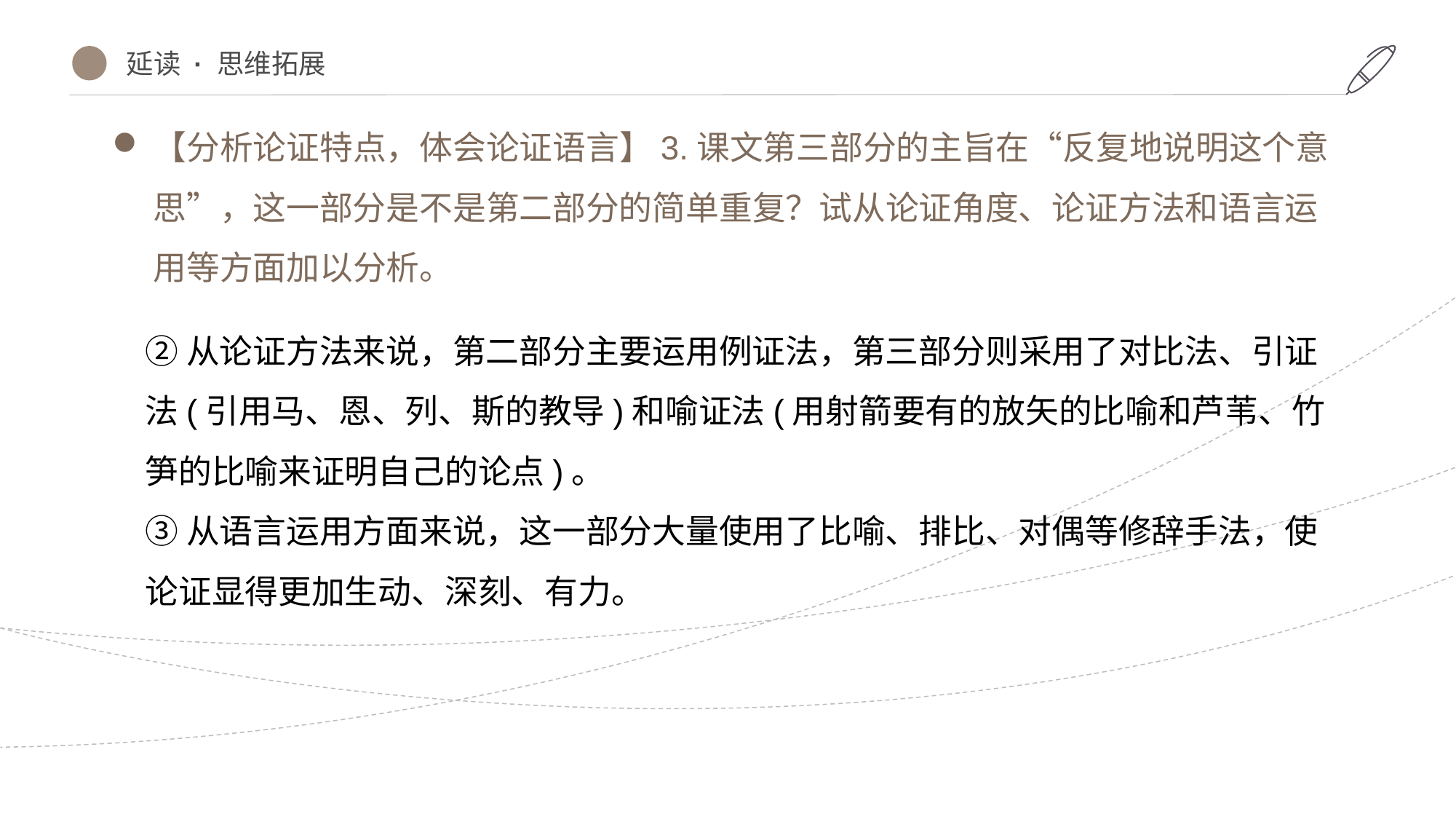

延读 · 思维拓展

【分析论证特点，体会论证语言】3.课文第三部分的主旨在“反复地说明这个意思”，这一部分是不是第二部分的简单重复？试从论证角度、论证方法和语言运用等方面加以分析。

②从论证方法来说，第二部分主要运用例证法，第三部分则采用了对比法、引证法(引用马、恩、列、斯的教导)和喻证法(用射箭要有的放矢的比喻和芦苇、竹笋的比喻来证明自己的论点)。
③从语言运用方面来说，这一部分大量使用了比喻、排比、对偶等修辞手法，使论证显得更加生动、深刻、有力。